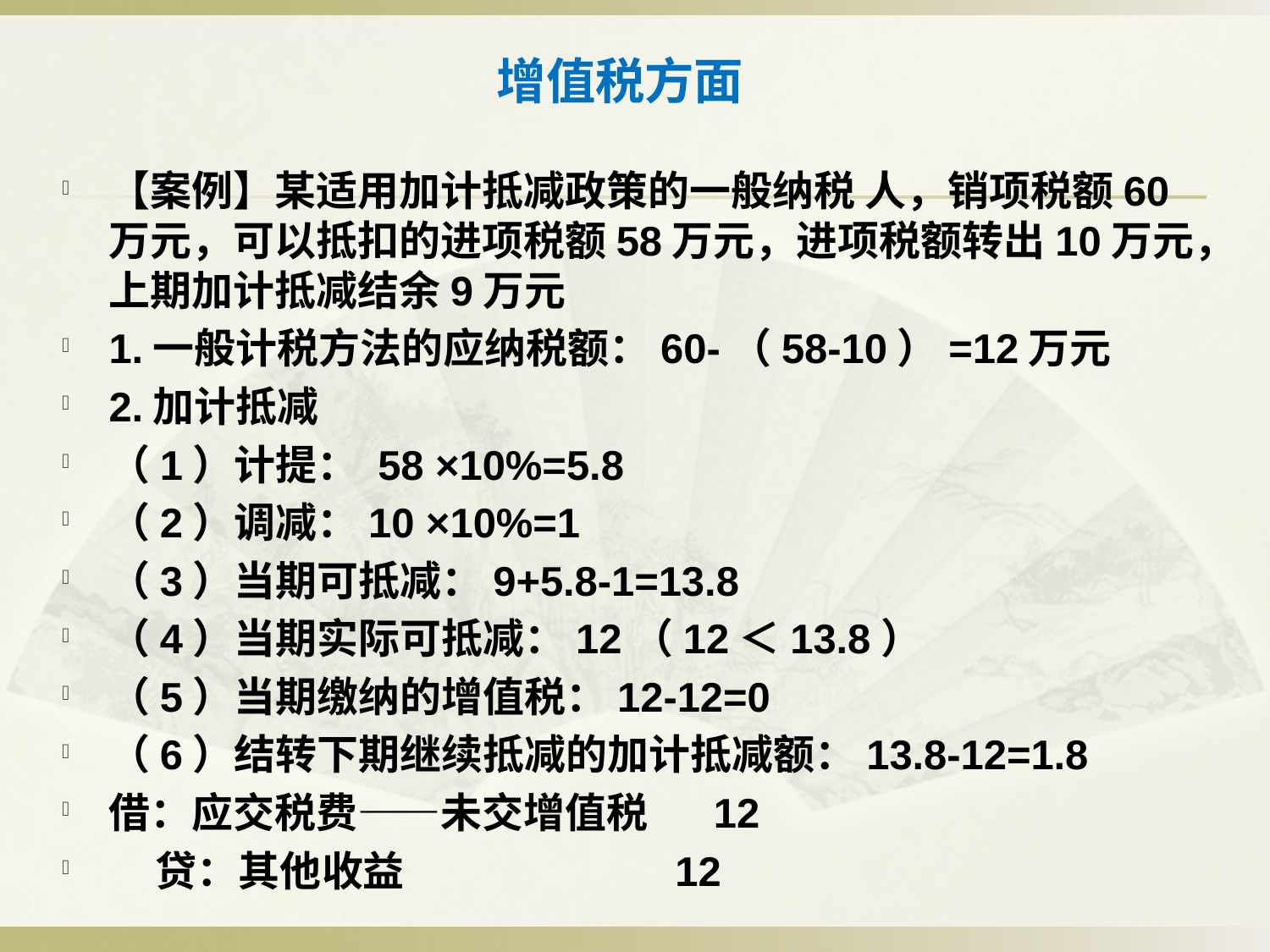

# 增值税方面
【案例】某适用加计抵减政策的一般纳税 人，销项税额60万元，可以抵扣的进项税额58万元，进项税额转出10万元，上期加计抵减结余9万元
1.一般计税方法的应纳税额：60-（58-10）=12万元
2.加计抵减
（1）计提： 58 ×10%=5.8
（2）调减：10 ×10%=1
（3）当期可抵减：9+5.8-1=13.8
（4）当期实际可抵减：12（12＜13.8）
（5）当期缴纳的增值税：12-12=0
（6）结转下期继续抵减的加计抵减额：13.8-12=1.8
借：应交税费——未交增值税      12
    贷：其他收益                            12